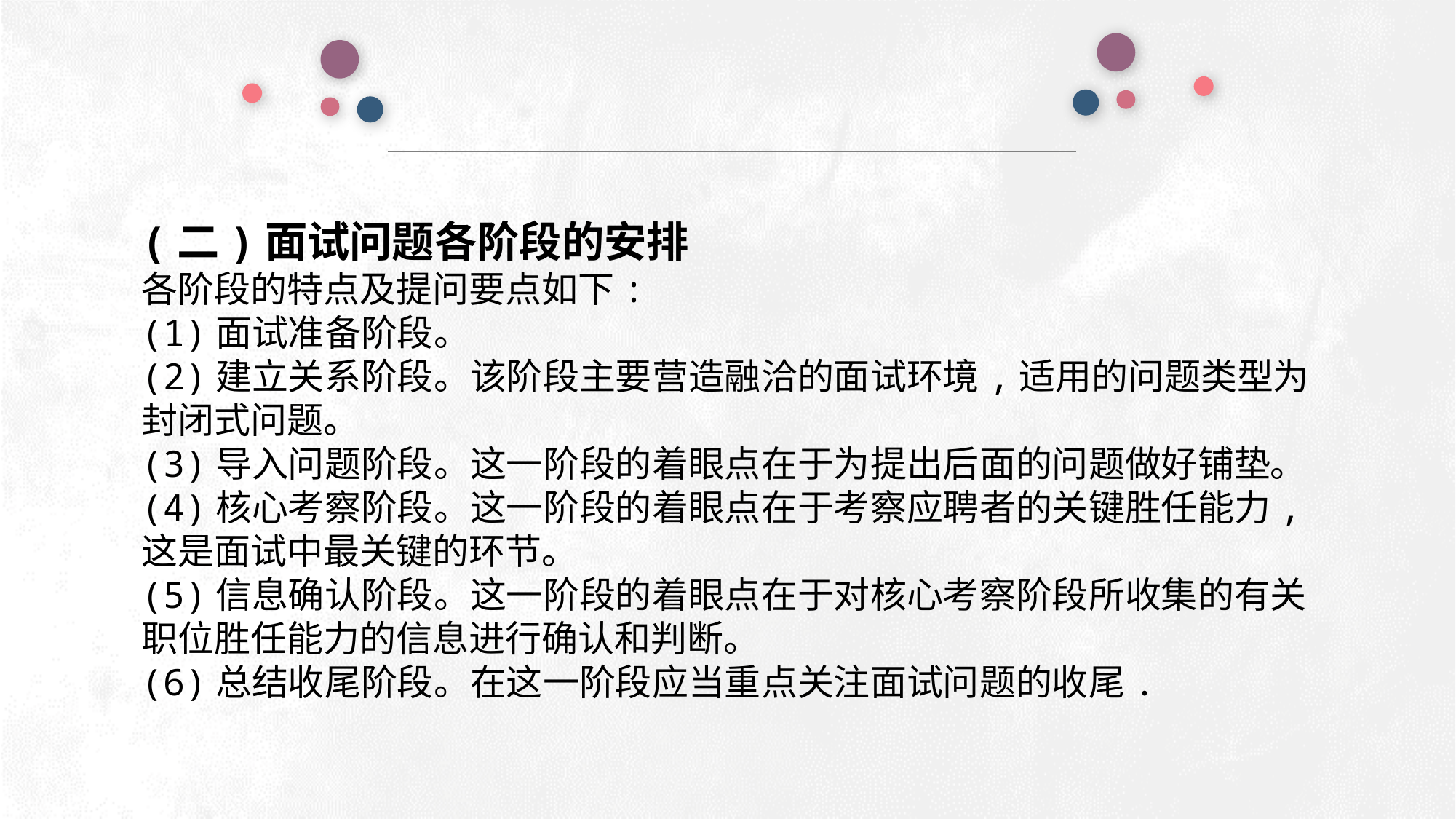

(二)面试问题各阶段的安排
各阶段的特点及提问要点如下:
(1)面试准备阶段。
(2)建立关系阶段。该阶段主要营造融洽的面试环境,适用的问题类型为封闭式问题。
(3)导入问题阶段。这一阶段的着眼点在于为提出后面的问题做好铺垫。
(4)核心考察阶段。这一阶段的着眼点在于考察应聘者的关键胜任能力,这是面试中最关键的环节。
(5)信息确认阶段。这一阶段的着眼点在于对核心考察阶段所收集的有关职位胜任能力的信息进行确认和判断。
(6)总结收尾阶段。在这一阶段应当重点关注面试问题的收尾.
e7d195523061f1c0deeec63e560781cfd59afb0ea006f2a87ABB68BF51EA6619813959095094C18C62A12F549504892A4AAA8C1554C6663626E05CA27F281A14E6983772AFC3FB97135759321DEA3D70CCCB10945EC5A0322096E752803368C2184698845E3CCD6DB7F651295A8E4F3FDC19EA64A2B4A4AC1434B55AAE41CF0BF61B375C23F3039959E085EE760725AA